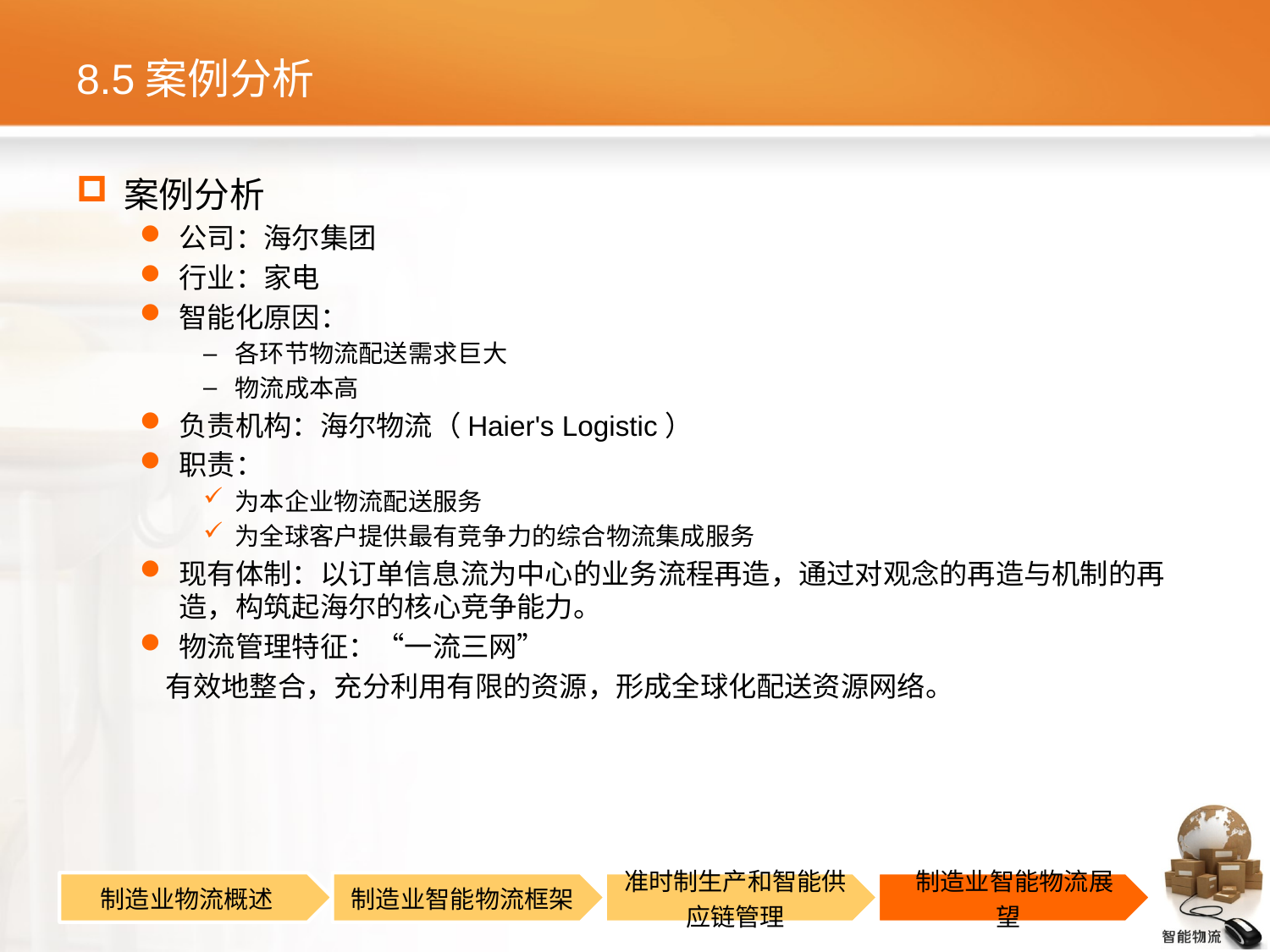

# 8.5案例分析
案例分析
公司：海尔集团
行业：家电
智能化原因：
各环节物流配送需求巨大
物流成本高
负责机构：海尔物流（Haier's Logistic）
职责：
为本企业物流配送服务
为全球客户提供最有竞争力的综合物流集成服务
现有体制：以订单信息流为中心的业务流程再造，通过对观念的再造与机制的再造，构筑起海尔的核心竞争能力。
物流管理特征：“一流三网”
   有效地整合，充分利用有限的资源，形成全球化配送资源网络。